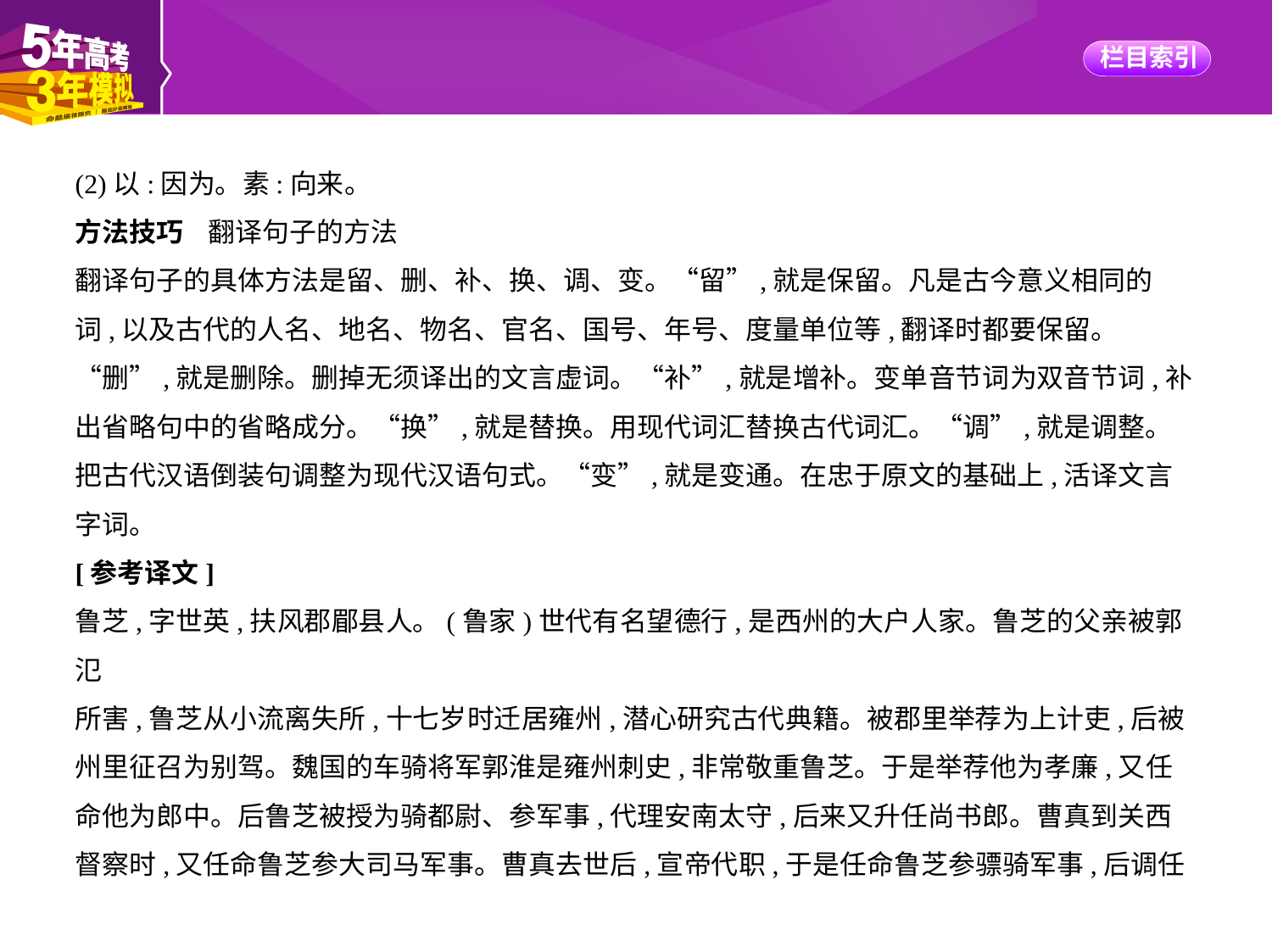

(2)以:因为。素:向来。
方法技巧    翻译句子的方法
翻译句子的具体方法是留、删、补、换、调、变。“留”,就是保留。凡是古今意义相同的
词,以及古代的人名、地名、物名、官名、国号、年号、度量单位等,翻译时都要保留。
“删”,就是删除。删掉无须译出的文言虚词。“补”,就是增补。变单音节词为双音节词,补
出省略句中的省略成分。“换”,就是替换。用现代词汇替换古代词汇。“调”,就是调整。
把古代汉语倒装句调整为现代汉语句式。“变”,就是变通。在忠于原文的基础上,活译文言
字词。
[参考译文]
鲁芝,字世英,扶风郡郿县人。(鲁家)世代有名望德行,是西州的大户人家。鲁芝的父亲被郭氾
所害,鲁芝从小流离失所,十七岁时迁居雍州,潜心研究古代典籍。被郡里举荐为上计吏,后被
州里征召为别驾。魏国的车骑将军郭淮是雍州刺史,非常敬重鲁芝。于是举荐他为孝廉,又任
命他为郎中。后鲁芝被授为骑都尉、参军事,代理安南太守,后来又升任尚书郎。曹真到关西
督察时,又任命鲁芝参大司马军事。曹真去世后,宣帝代职,于是任命鲁芝参骠骑军事,后调任